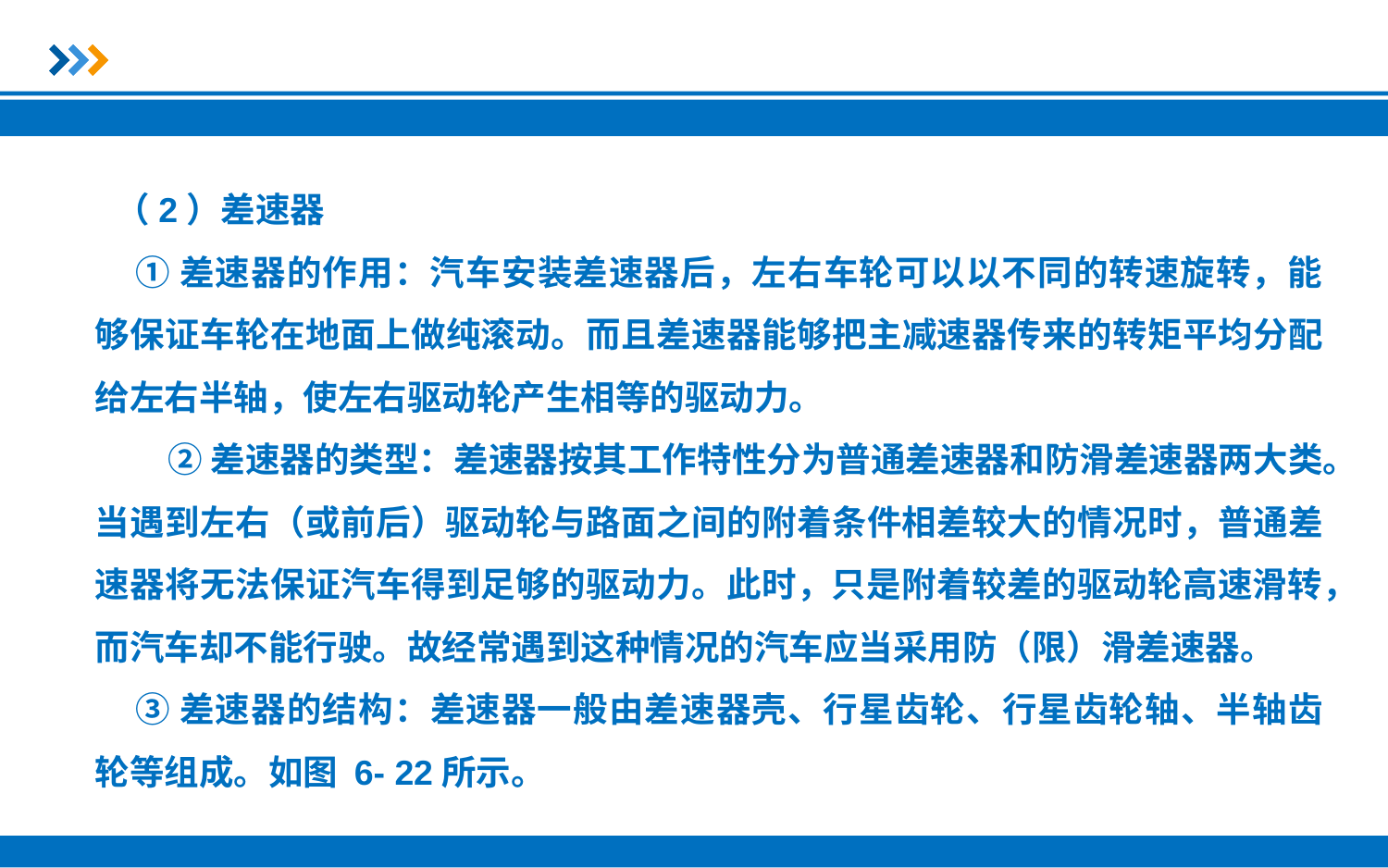

（2）差速器
①差速器的作用：汽车安装差速器后，左右车轮可以以不同的转速旋转，能够保证车轮在地面上做纯滚动。而且差速器能够把主减速器传来的转矩平均分配给左右半轴，使左右驱动轮产生相等的驱动力。
    ②差速器的类型：差速器按其工作特性分为普通差速器和防滑差速器两大类。当遇到左右（或前后）驱动轮与路面之间的附着条件相差较大的情况时，普通差速器将无法保证汽车得到足够的驱动力。此时，只是附着较差的驱动轮高速滑转，而汽车却不能行驶。故经常遇到这种情况的汽车应当采用防（限）滑差速器。
③差速器的结构：差速器一般由差速器壳、行星齿轮、行星齿轮轴、半轴齿轮等组成。如图 6- 22所示。